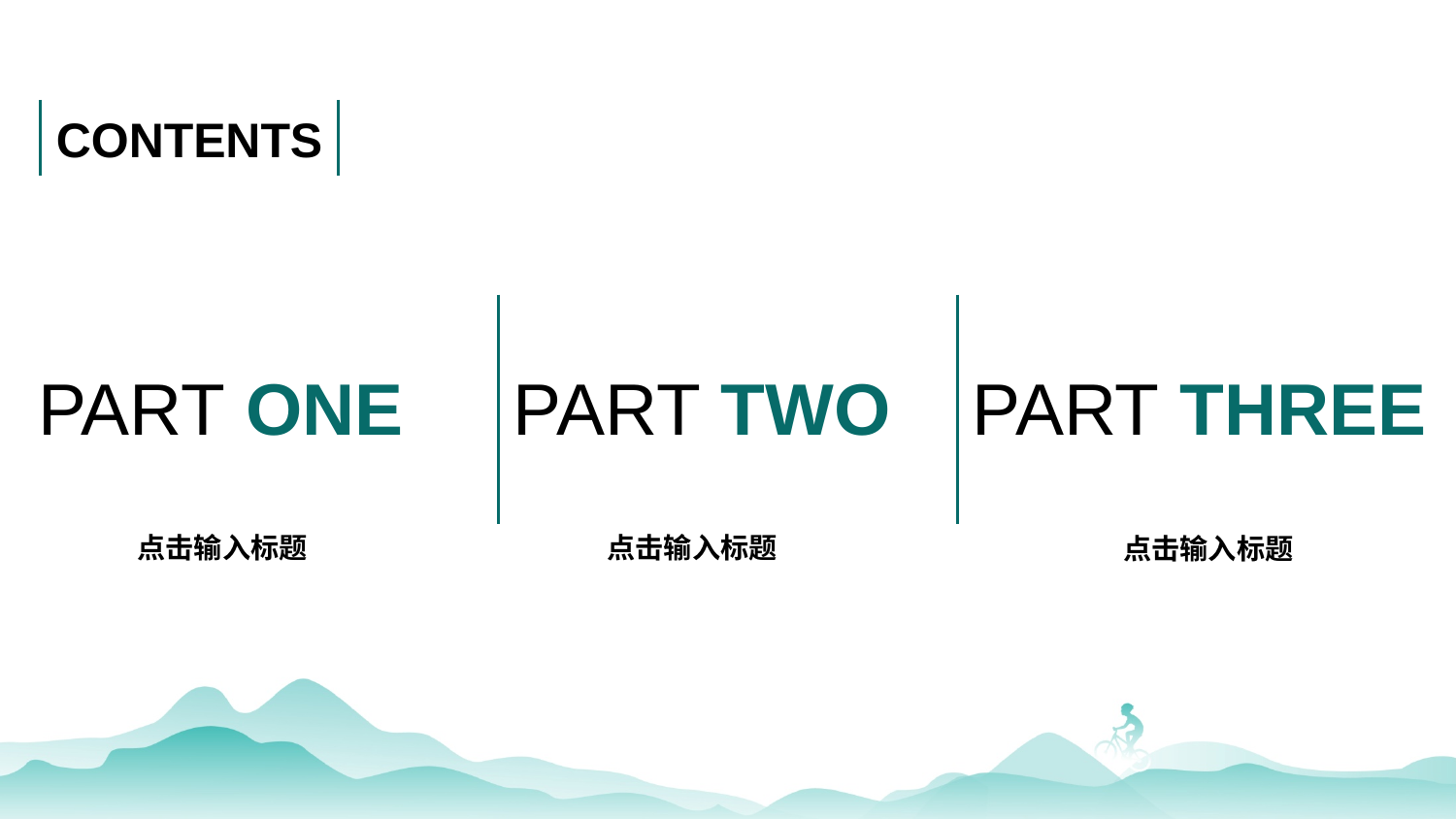

CONTENTS
PART ONE
PART TWO
PART THREE
点击输入标题
点击输入标题
点击输入标题